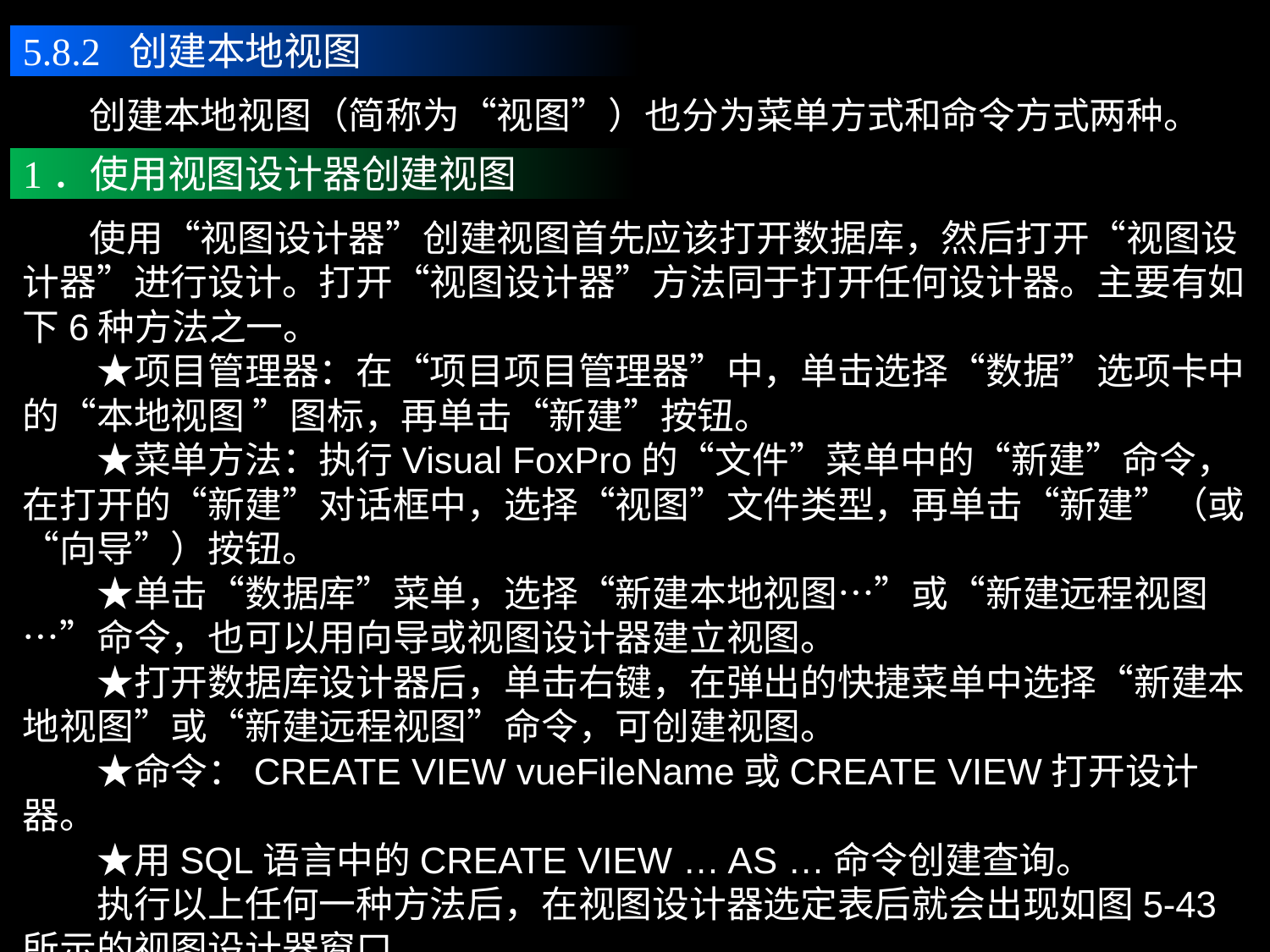

5.8.2  创建本地视图
       创建本地视图（简称为“视图”）也分为菜单方式和命令方式两种。
1．使用视图设计器创建视图
       使用“视图设计器”创建视图首先应该打开数据库，然后打开“视图设计器”进行设计。打开“视图设计器”方法同于打开任何设计器。主要有如下6种方法之一。
　　★项目管理器：在“项目项目管理器”中，单击选择“数据”选项卡中的“本地视图 ”图标，再单击“新建”按钮。
　　★菜单方法：执行Visual FoxPro的“文件”菜单中的“新建”命令，在打开的“新建”对话框中，选择“视图”文件类型，再单击“新建”（或“向导”）按钮。
　　★单击“数据库”菜单，选择“新建本地视图…”或“新建远程视图…”命令，也可以用向导或视图设计器建立视图。
　　★打开数据库设计器后，单击右键，在弹出的快捷菜单中选择“新建本地视图”或“新建远程视图”命令，可创建视图。
　　★命令：CREATE VIEW vueFileName或CREATE VIEW打开设计器。
　　★用SQL语言中的CREATE VIEW … AS …命令创建查询。
　　执行以上任何一种方法后，在视图设计器选定表后就会出现如图5-43所示的视图设计器窗口。